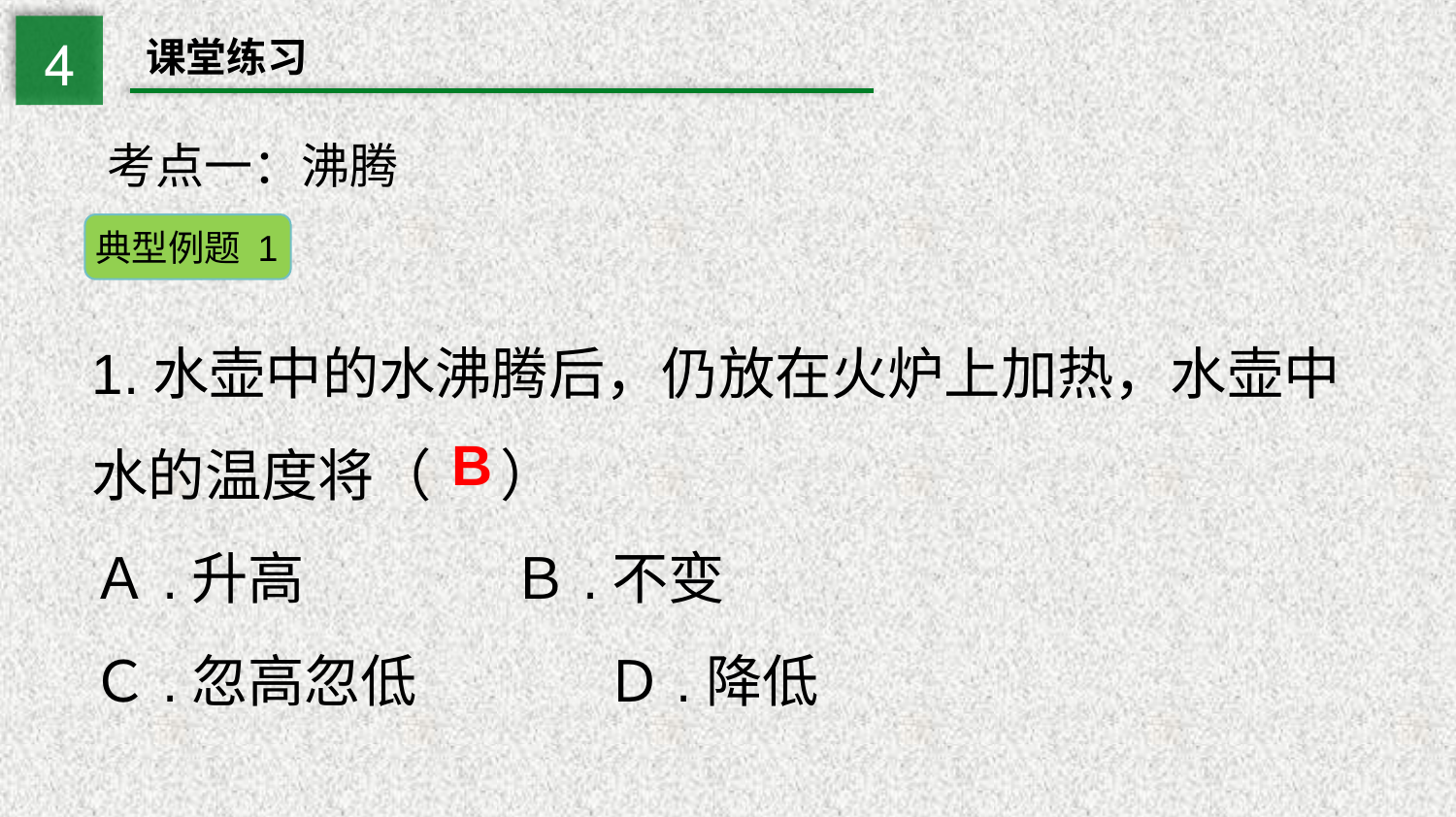

4
课堂练习
考点一：沸腾
典型例题 1
1.水壶中的水沸腾后，仍放在火炉上加热，水壶中水的温度将（　 ）
Ａ.升高　            Ｂ.不变
Ｃ.忽高忽低　　      Ｄ.降低
B